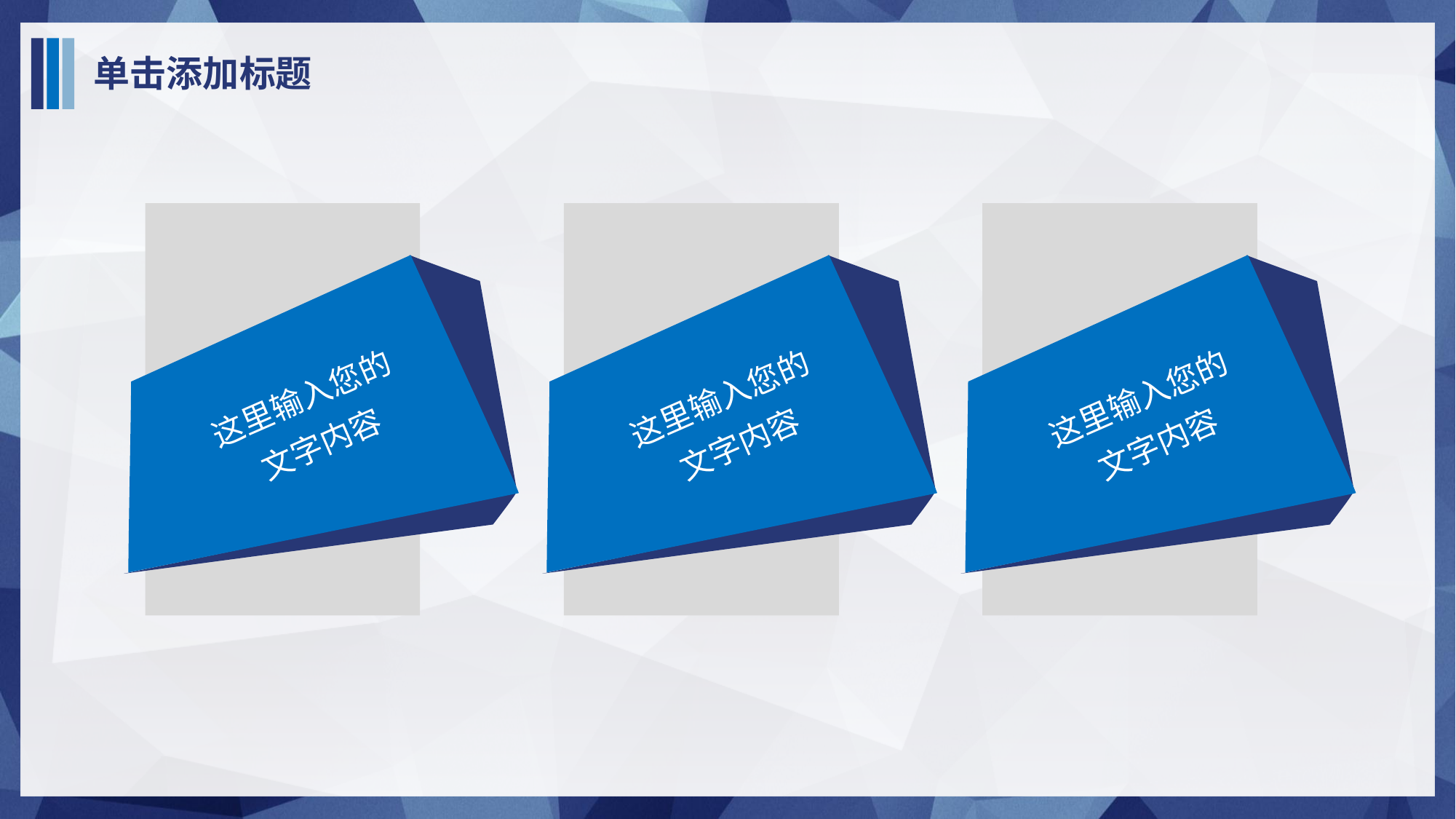

单击添加标题
地区卡
地区卡
地区卡

这里输入您的
文字内容
这里输入您的
文字内容
这里输入您的
文字内容